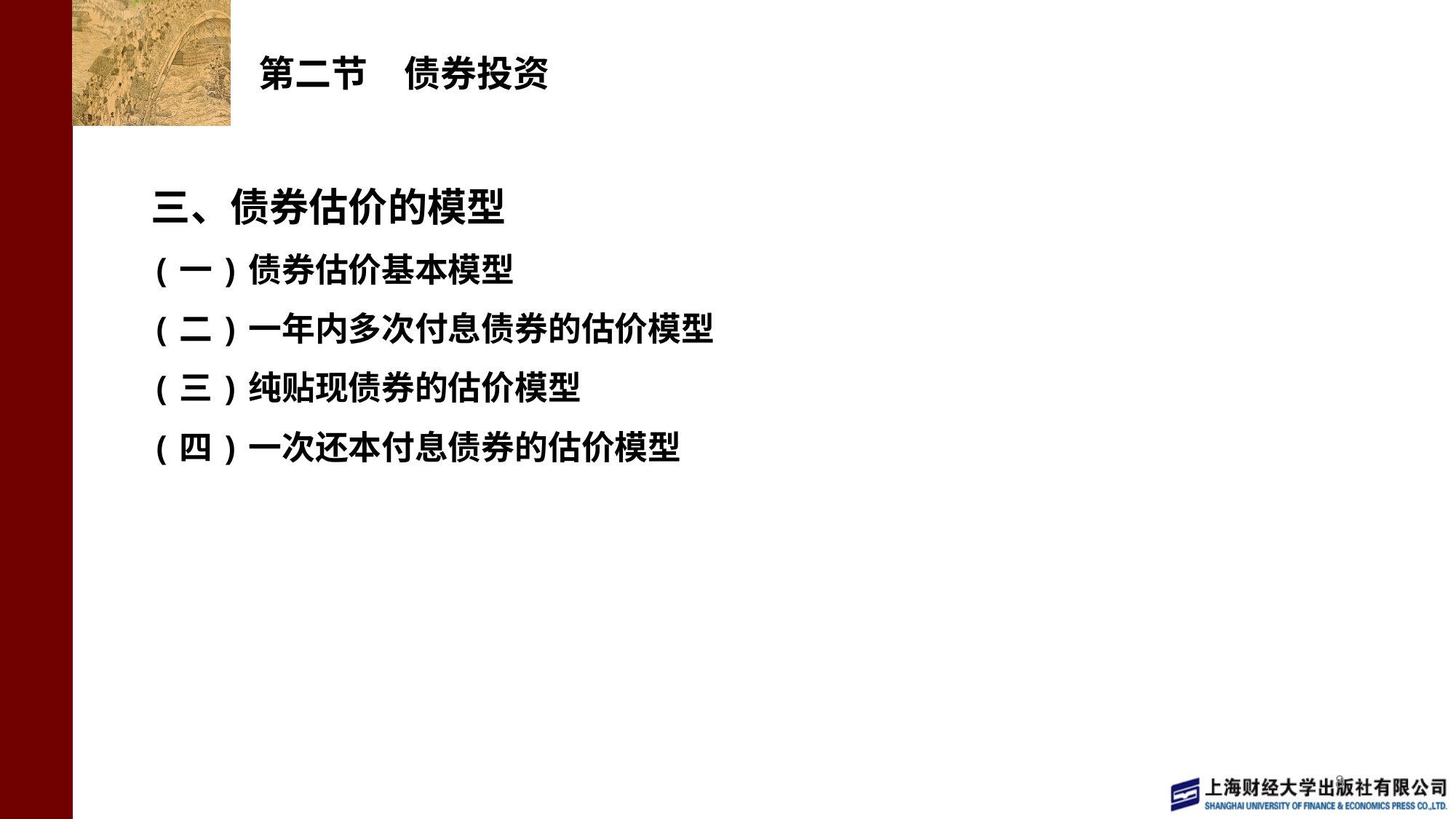

# 第二节　债券投资
三、债券估价的模型
(一)债券估价基本模型
(二)一年内多次付息债券的估价模型
(三)纯贴现债券的估价模型
(四)一次还本付息债券的估价模型

8